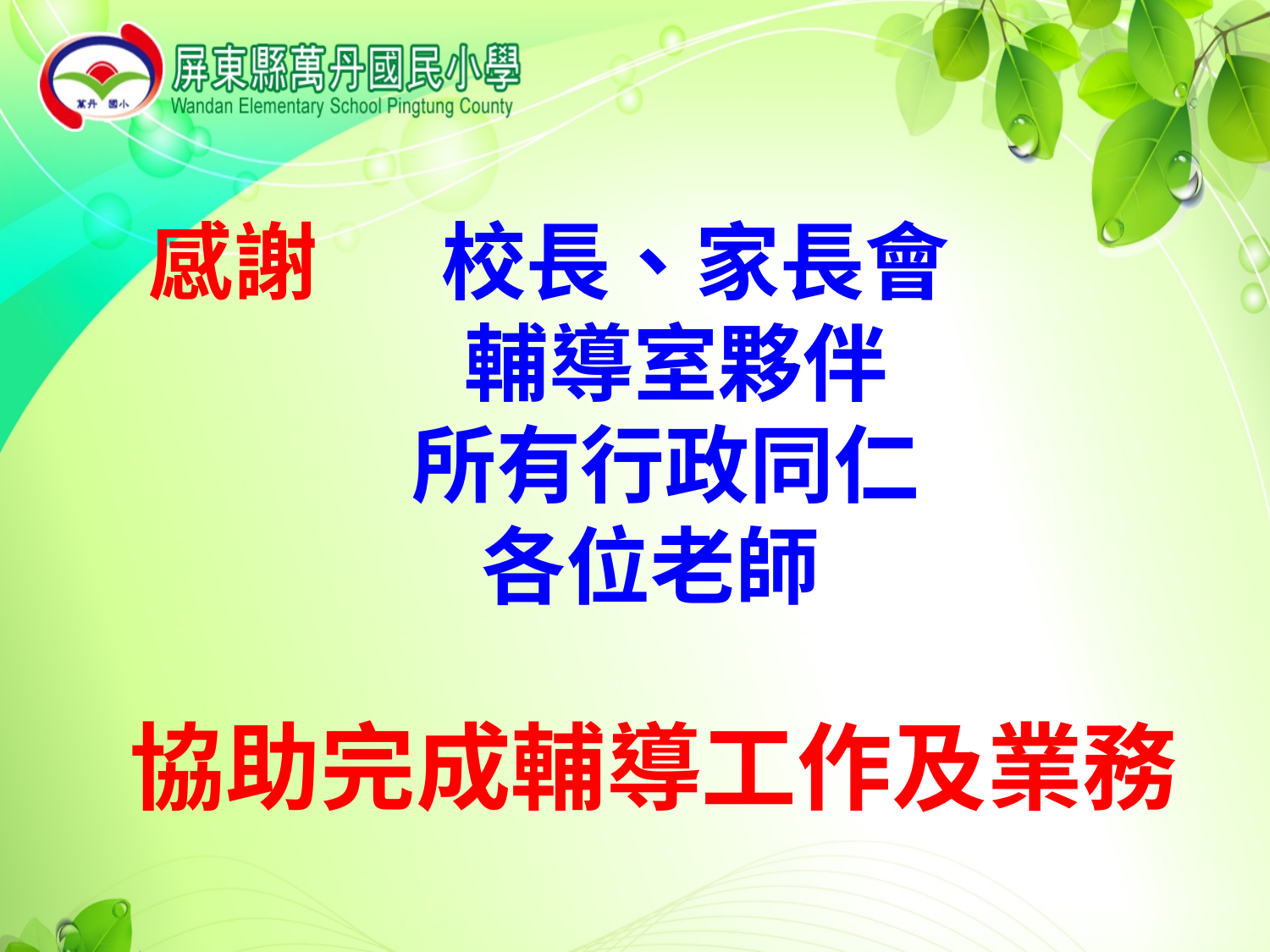

# 感謝       校長、家長會 輔導室夥伴 所有行政同仁 各位老師 協助完成輔導工作及業務